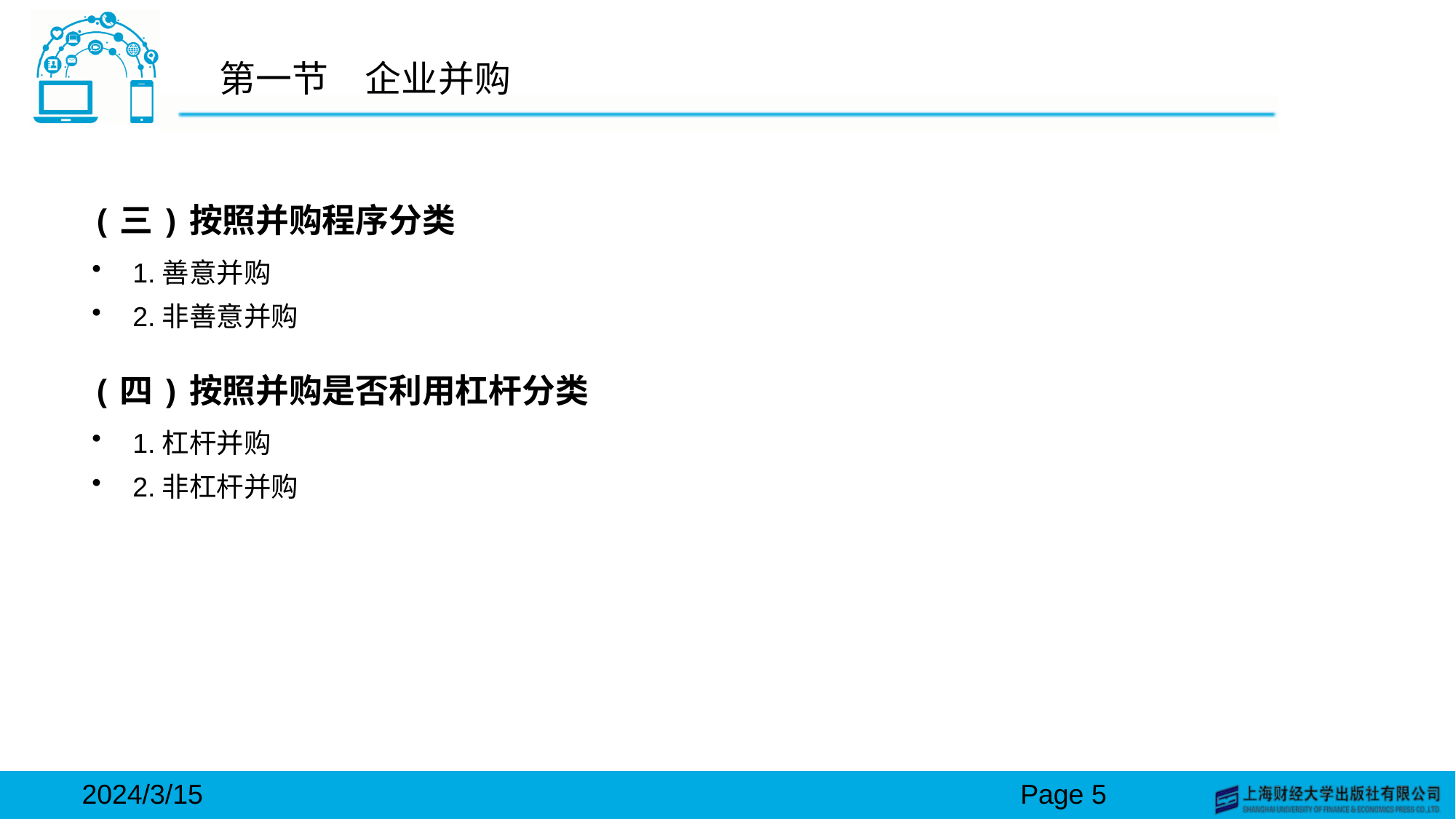

# 第一节　企业并购
(三)按照并购程序分类
1.善意并购
2.非善意并购
(四)按照并购是否利用杠杆分类
1.杠杆并购
2.非杠杆并购

2024/3/15
Page 5